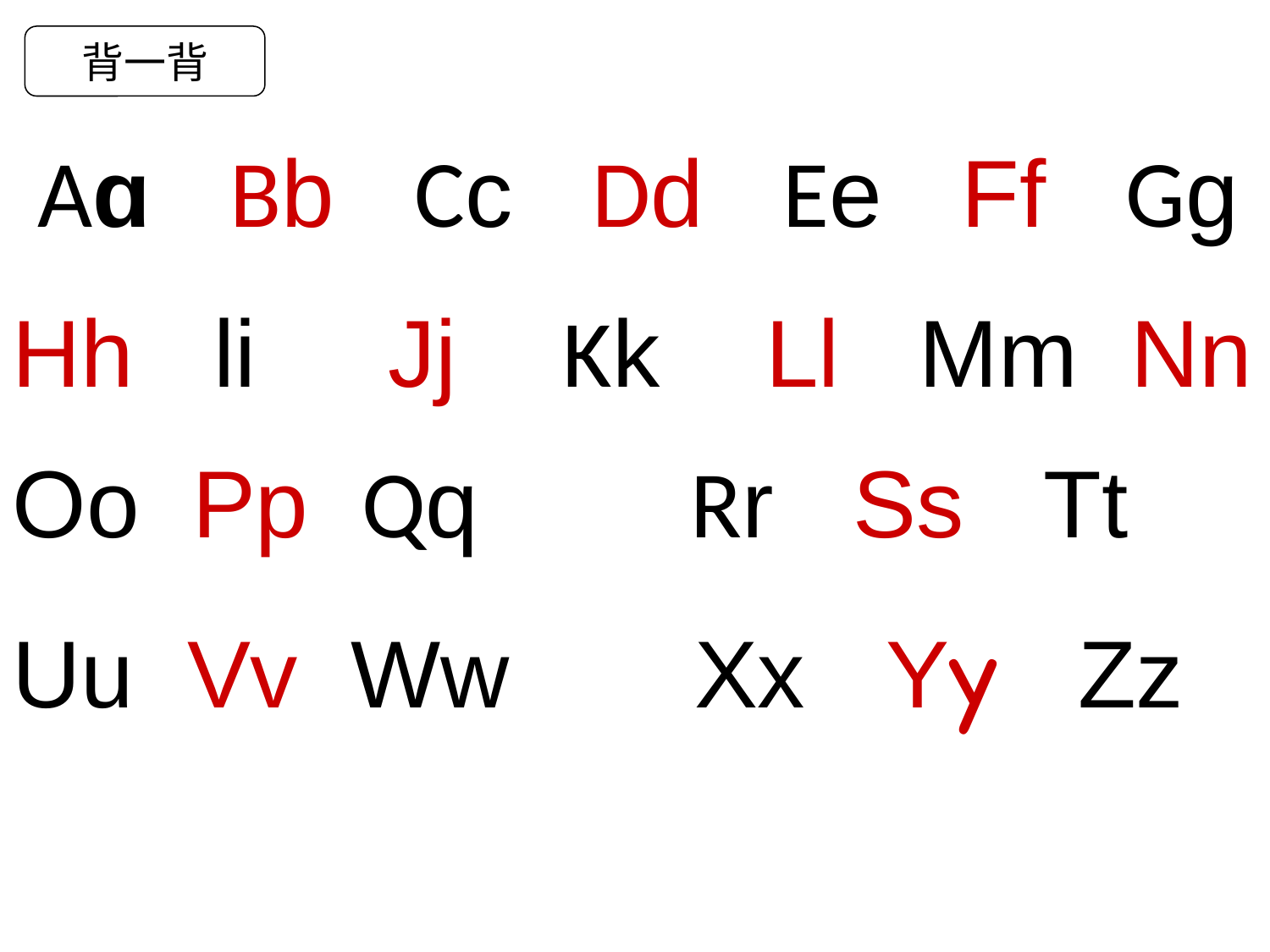

背一背
Aɑ   Bb   Cc   Dd   Ee   Ff   Gg
Hh   li     Jj    Kk    Ll   Mm  Nn
Oo  Pp  Qq        Rr   Ss   Tt
Uu  Vv  Ww       Xx   Yy   Zz